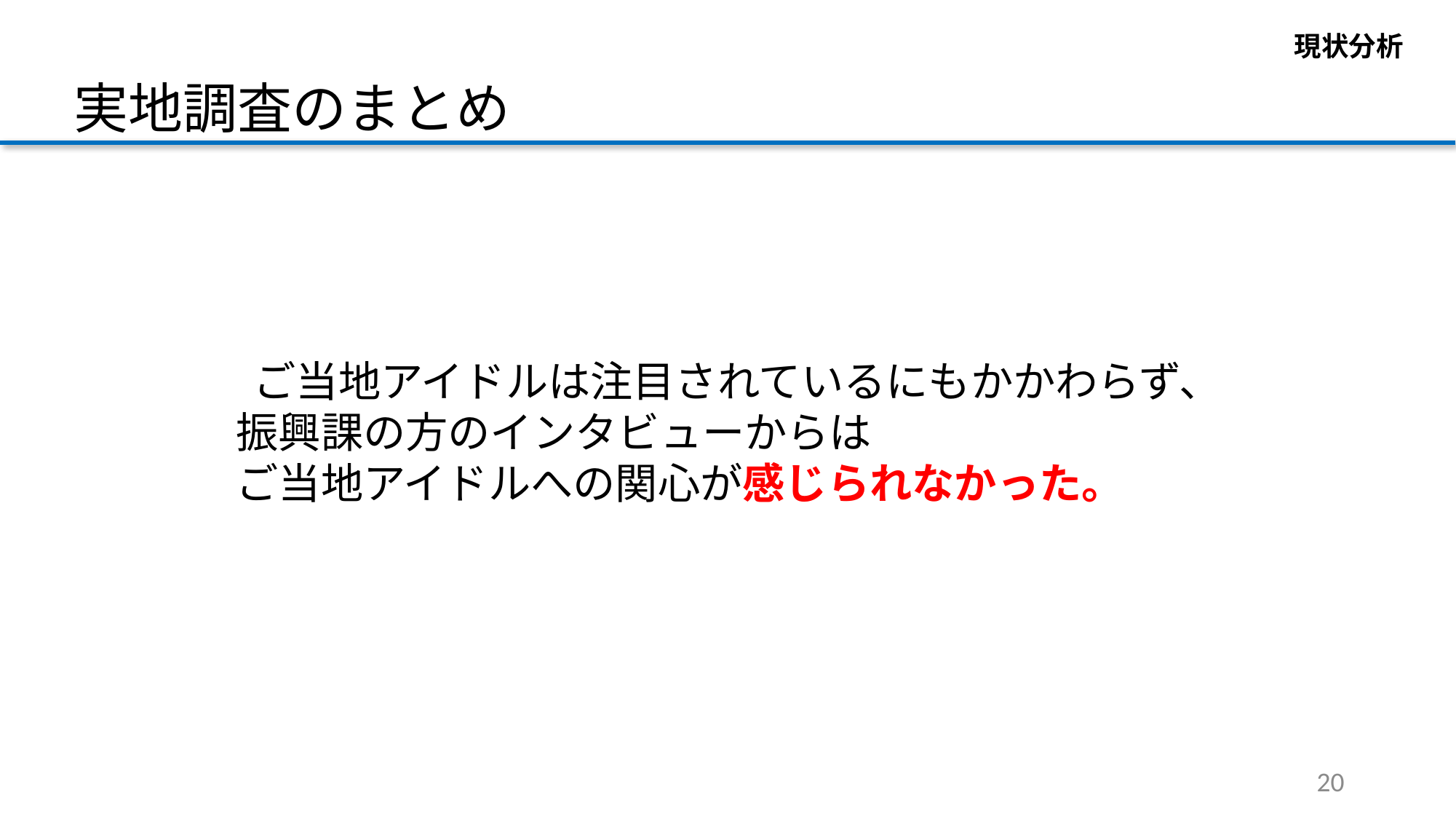

現状分析
実地調査のまとめ
ご当地アイドルは注目されているにもかかわらず、
振興課の方のインタビューからは
ご当地アイドルへの関心が感じられなかった。
20